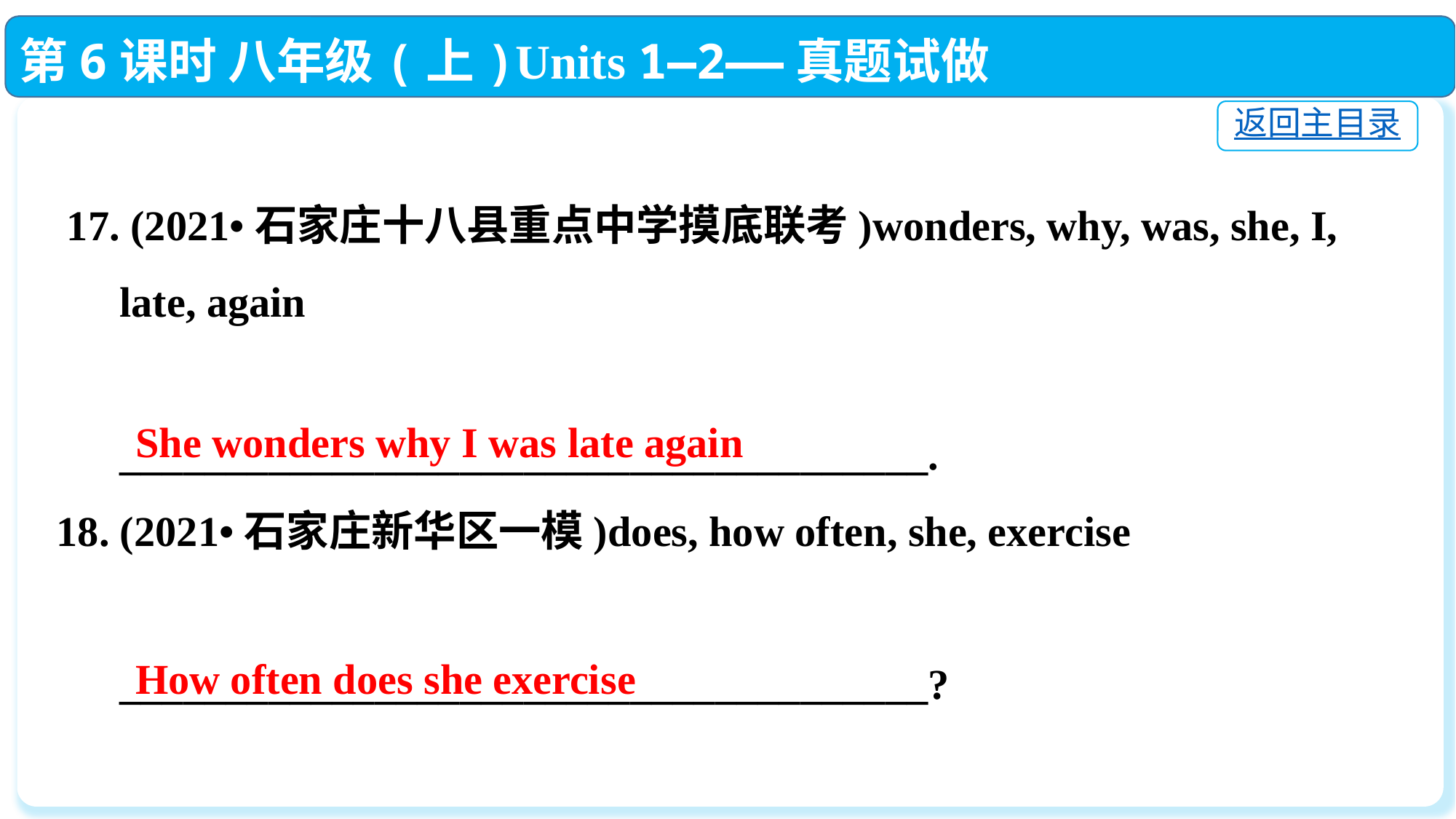

第6课时 八年级(上)Units 1—2——真题试做

返回主目录
 17. (2021•石家庄十八县重点中学摸底联考)wonders, why, was, she, I,
      late, again

      ______________________________________.
18. (2021•石家庄新华区一模)does, how often, she, exercise

      ______________________________________?
She wonders why I was late again
How often does she exercise